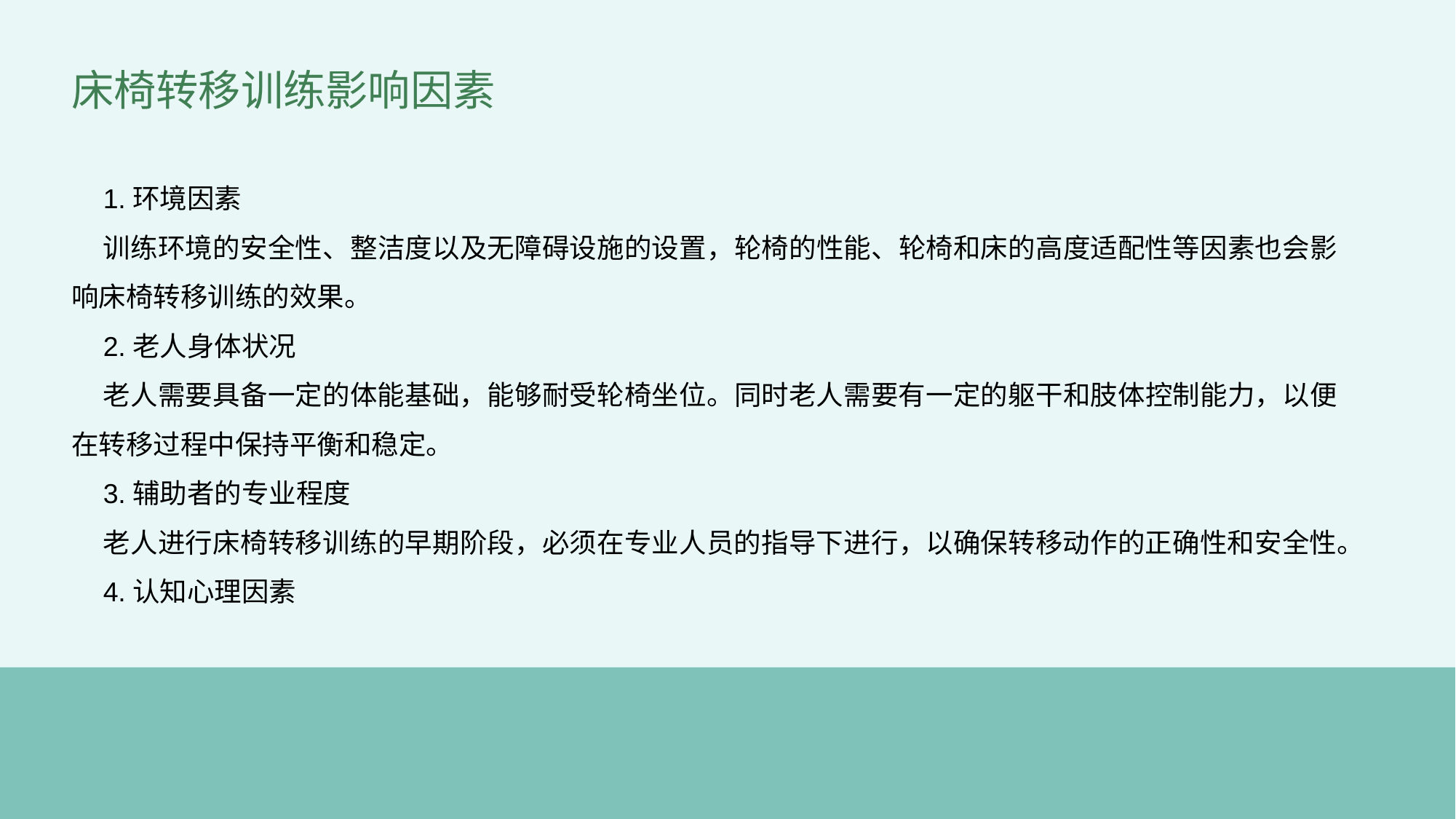

床椅转移训练影响因素

1.环境因素
训练环境的安全性、整洁度以及无障碍设施的设置，轮椅的性能、轮椅和床的高度适配性等因素也会影响床椅转移训练的效果。
2.老人身体状况
老人需要具备一定的体能基础，能够耐受轮椅坐位。同时老人需要有一定的躯干和肢体控制能力，以便在转移过程中保持平衡和稳定。
3.辅助者的专业程度
老人进行床椅转移训练的早期阶段，必须在专业人员的指导下进行，以确保转移动作的正确性和安全性。
4.认知心理因素